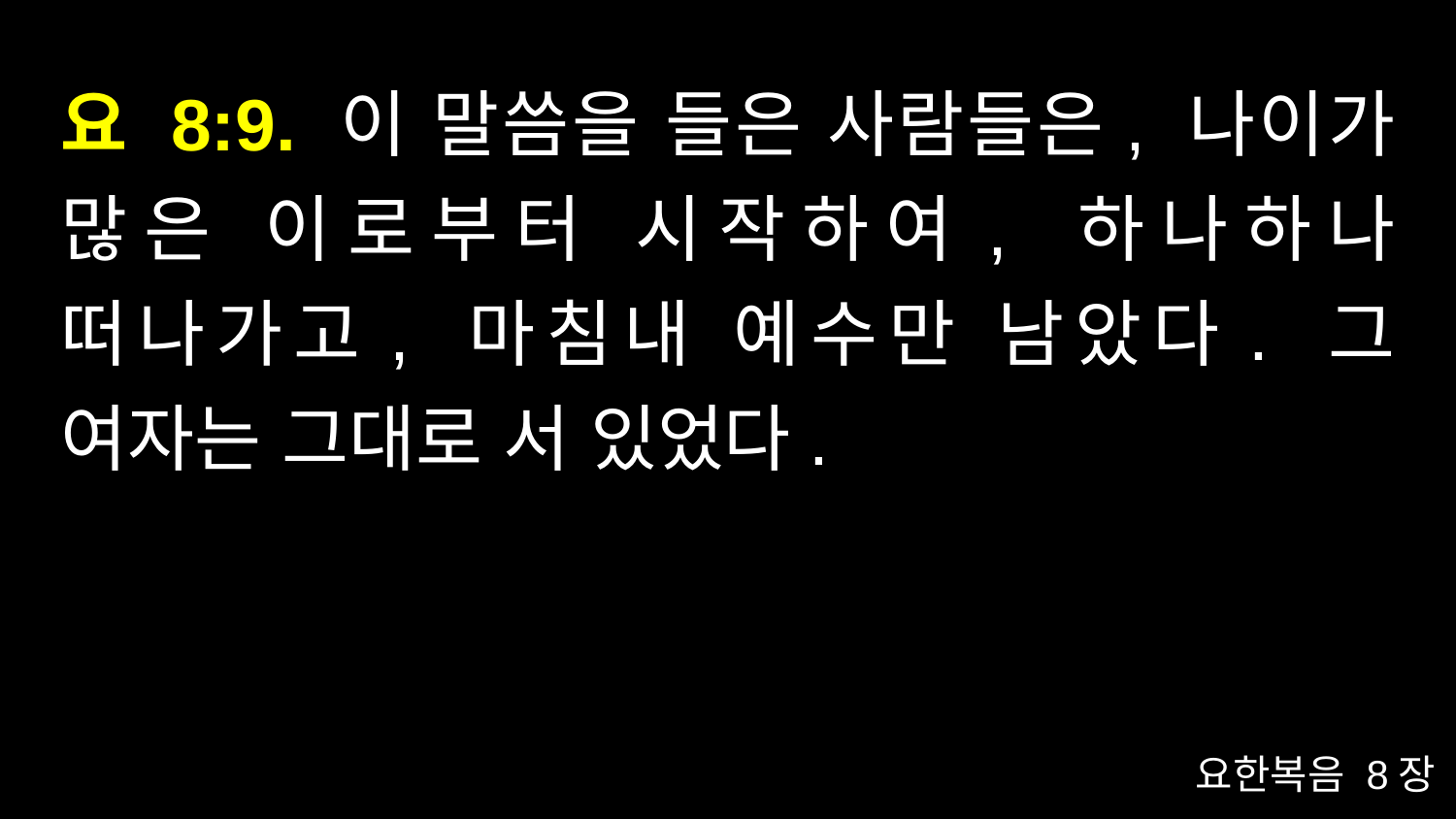

# 요 8:9. 이 말씀을 들은 사람들은, 나이가 많은 이로부터 시작하여, 하나하나 떠나가고, 마침내 예수만 남았다. 그 여자는 그대로 서 있었다.
요한복음 8장